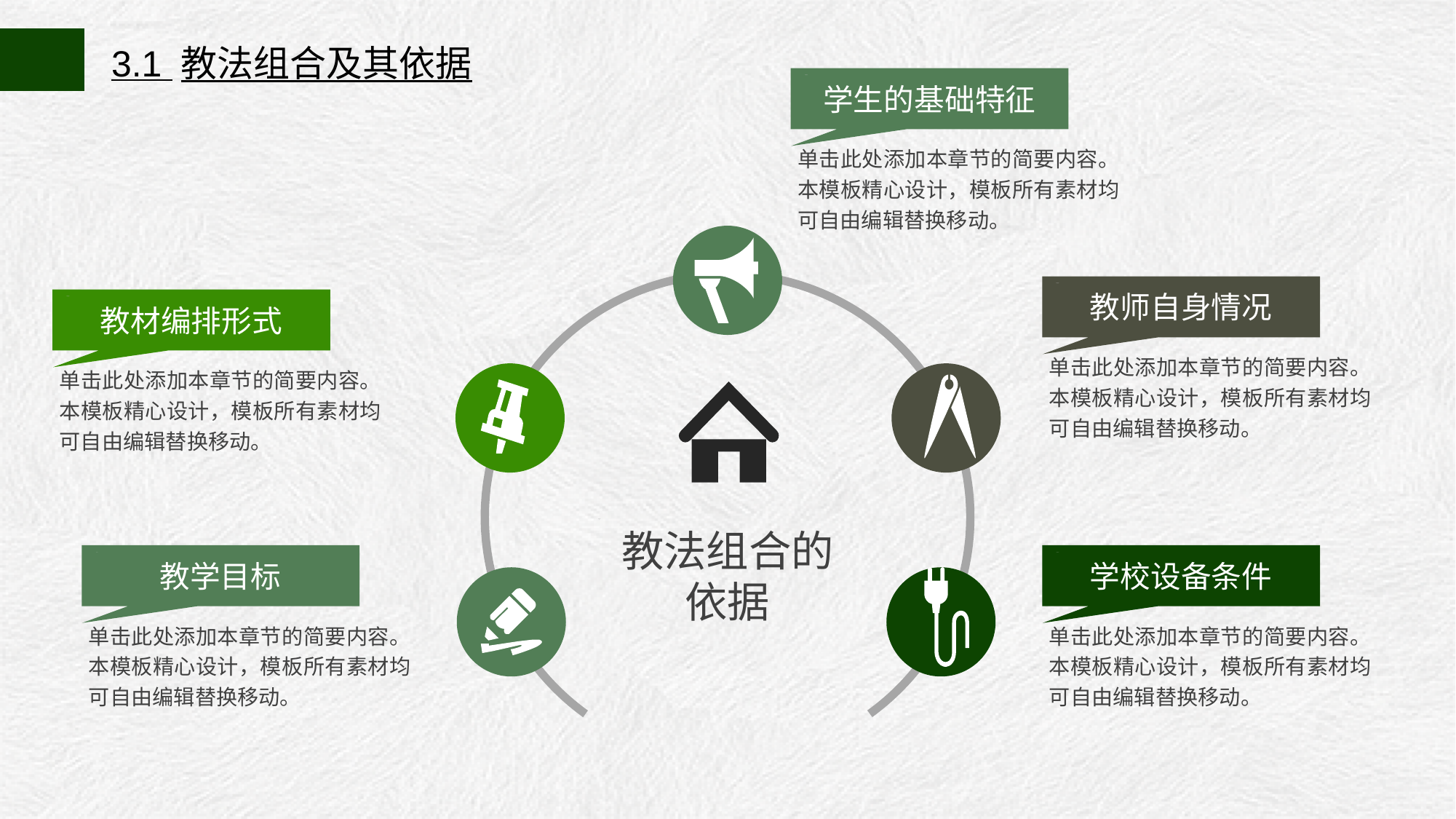

3.1 教法组合及其依据

学生的基础特征
单击此处添加本章节的简要内容。本模板精心设计，模板所有素材均可自由编辑替换移动。

教师自身情况

教材编排形式
单击此处添加本章节的简要内容。本模板精心设计，模板所有素材均可自由编辑替换移动。
单击此处添加本章节的简要内容。本模板精心设计，模板所有素材均可自由编辑替换移动。

教法组合的依据

教学目标
学校设备条件

单击此处添加本章节的简要内容。本模板精心设计，模板所有素材均可自由编辑替换移动。
单击此处添加本章节的简要内容。本模板精心设计，模板所有素材均可自由编辑替换移动。